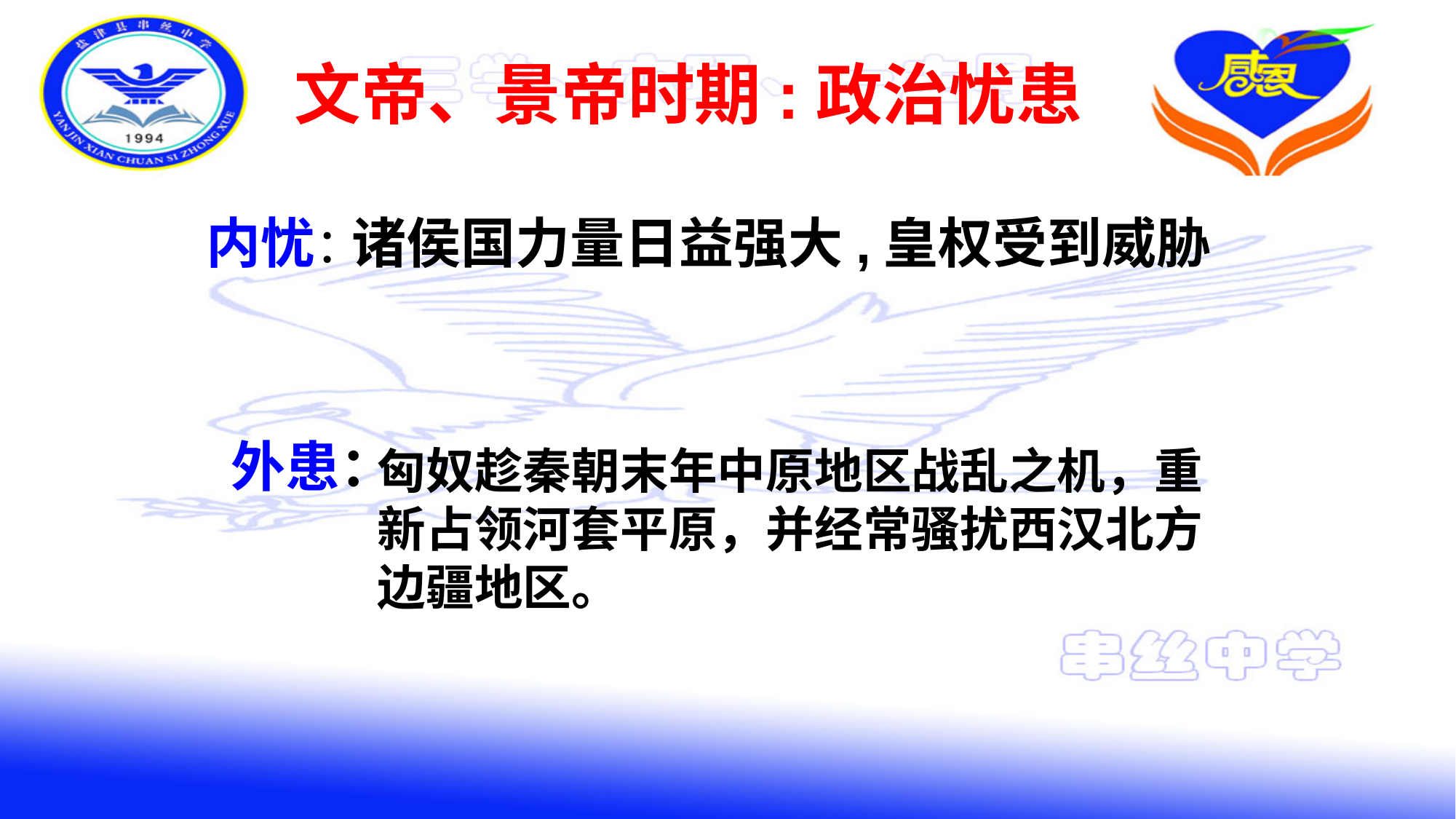

# 文帝、景帝时期:政治忧患
内忧：
诸侯国力量日益强大,皇权受到威胁
外患：

匈奴趁秦朝末年中原地区战乱之机，重新占领河套平原，并经常骚扰西汉北方边疆地区。